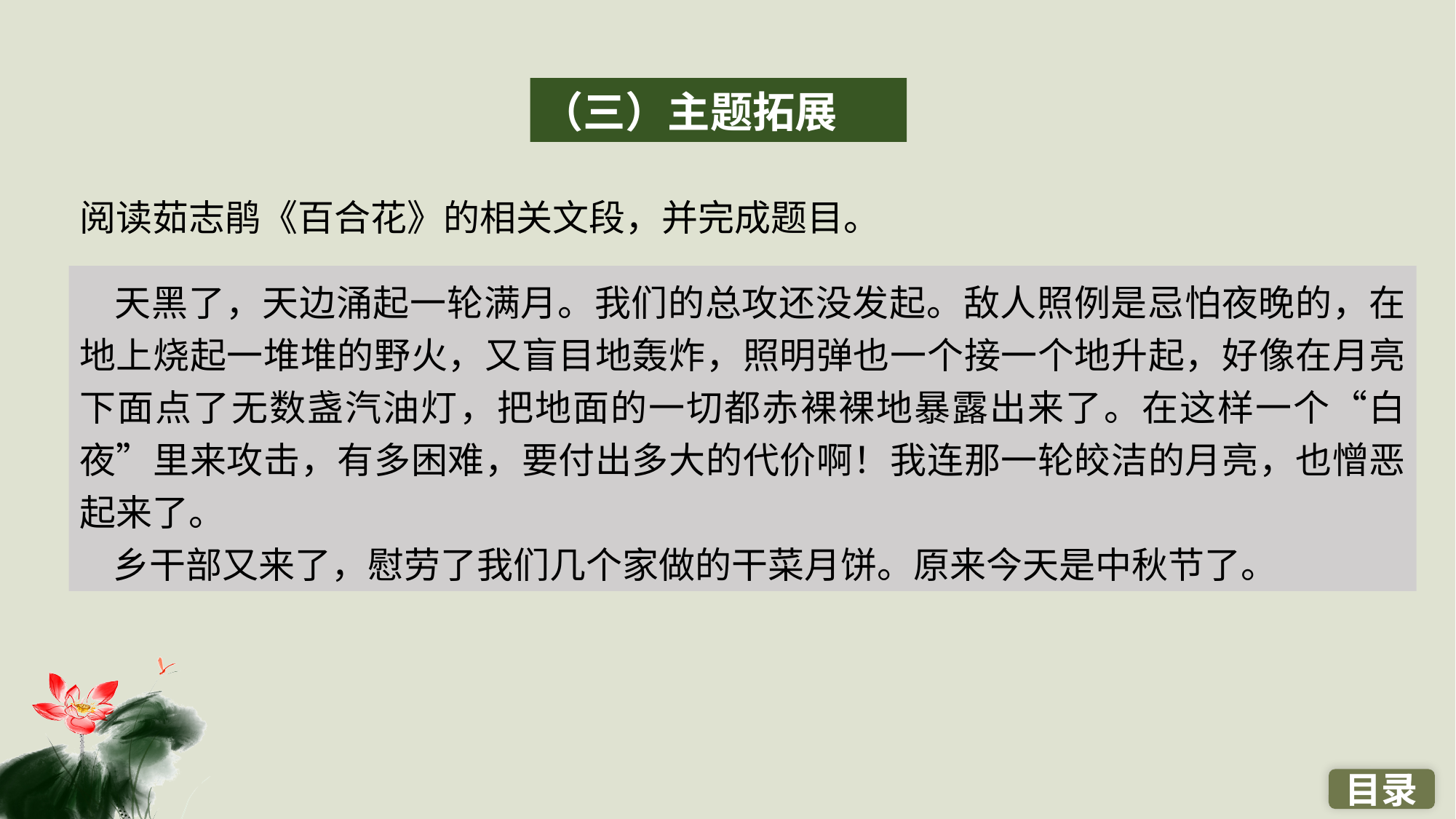

（三）主题拓展
阅读茹志鹃《百合花》的相关文段，并完成题目。
   天黑了，天边涌起一轮满月。我们的总攻还没发起。敌人照例是忌怕夜晚的，在地上烧起一堆堆的野火，又盲目地轰炸，照明弹也一个接一个地升起，好像在月亮下面点了无数盏汽油灯，把地面的一切都赤裸裸地暴露出来了。在这样一个“白夜”里来攻击，有多困难，要付出多大的代价啊！我连那一轮皎洁的月亮，也憎恶起来了。
   乡干部又来了，慰劳了我们几个家做的干菜月饼。原来今天是中秋节了。